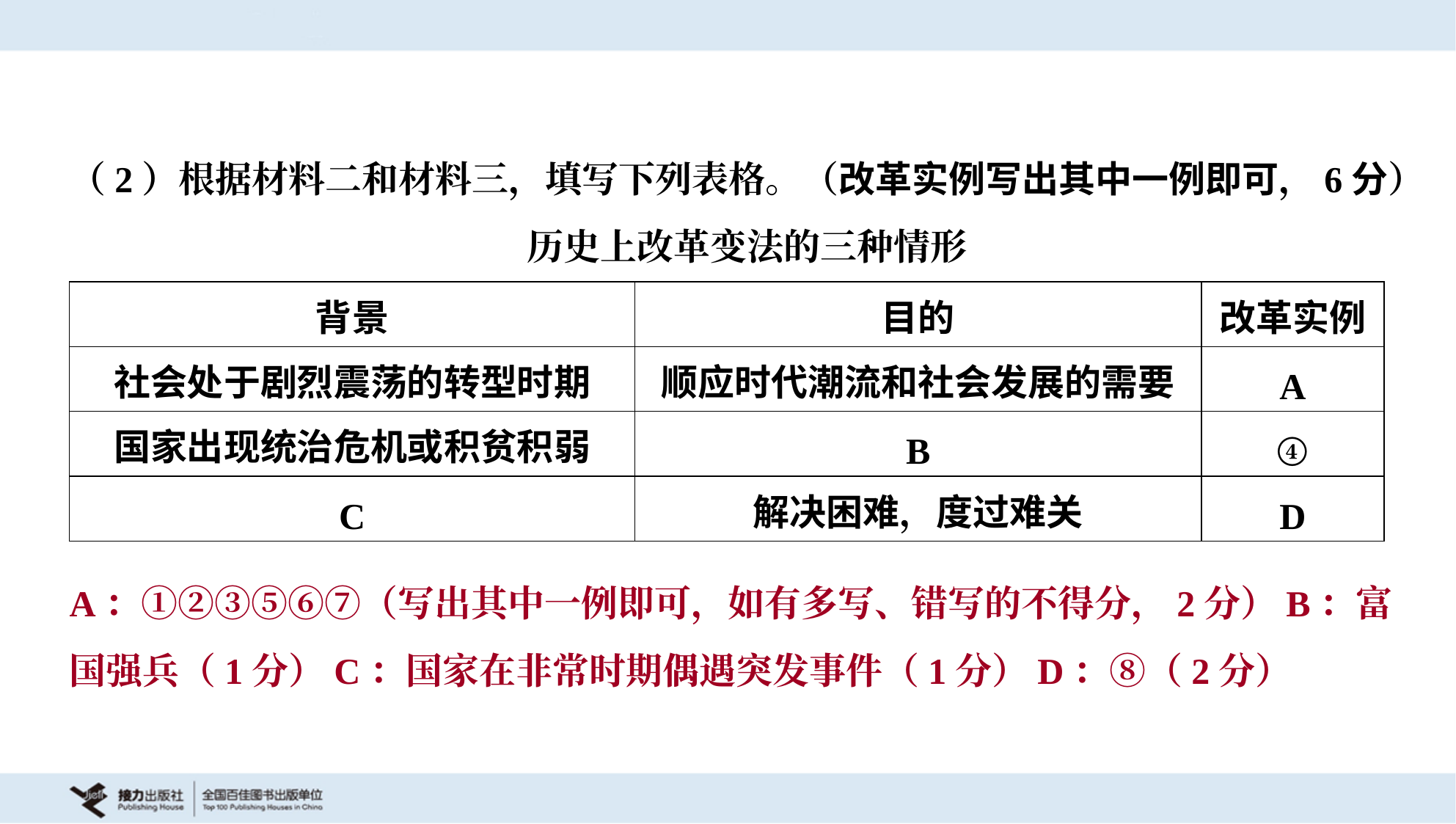

（2）根据材料二和材料三，填写下列表格。（改革实例写出其中一例即可，6分）
历史上改革变法的三种情形
| 背景 | 目的 | 改革实例 |
| --- | --- | --- |
| 社会处于剧烈震荡的转型时期 | 顺应时代潮流和社会发展的需要 | A |
| 国家出现统治危机或积贫积弱 | B | ④ |
| C | 解决困难，度过难关 | D |
A：①②③⑤⑥⑦（写出其中一例即可，如有多写、错写的不得分，2分）B：富
国强兵（1分）C：国家在非常时期偶遇突发事件（1分）D：⑧（2分）